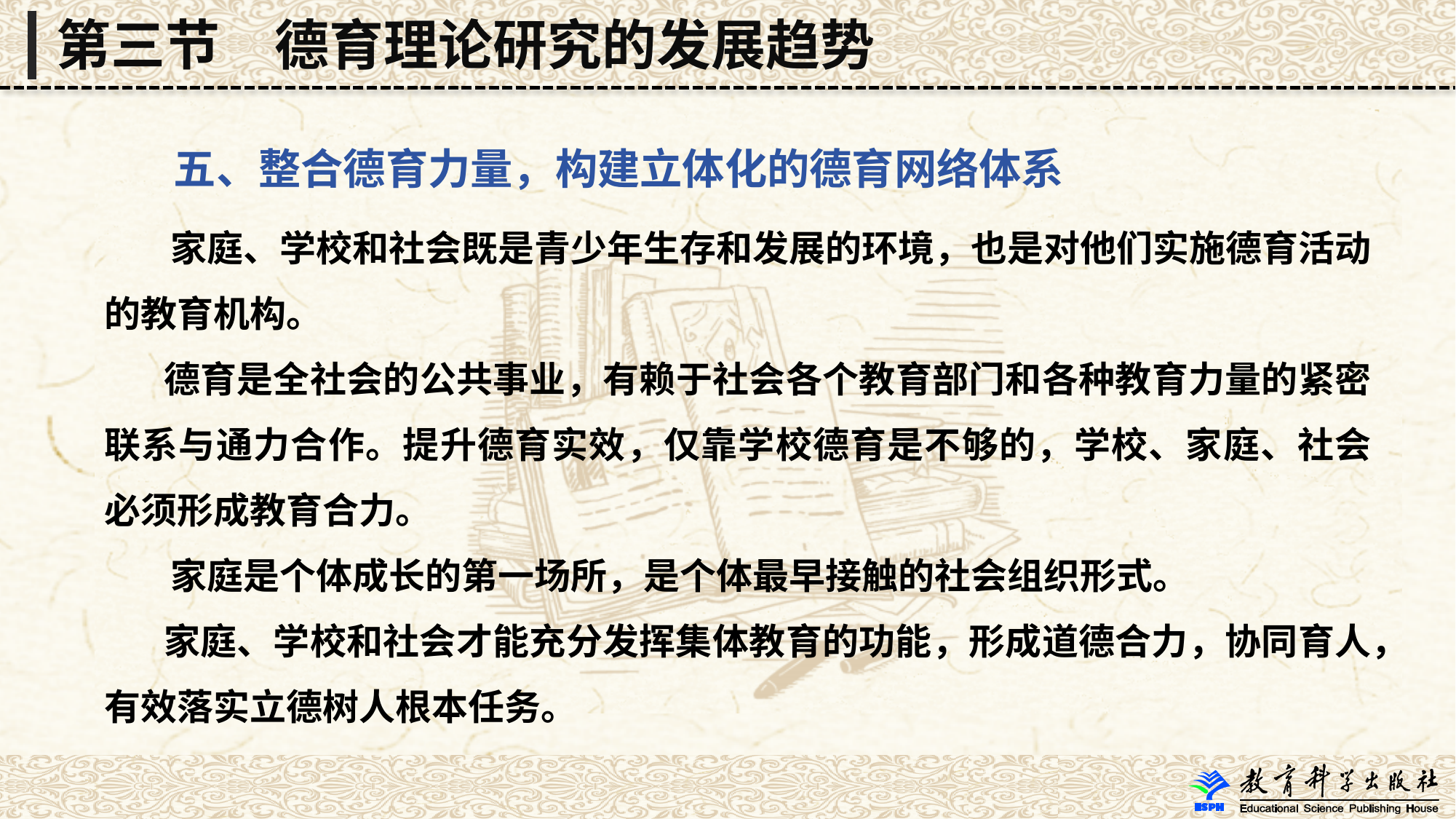

第三节　德育理论研究的发展趋势
         五、整合德育力量，构建立体化的德育网络体系

       家庭、学校和社会既是青少年生存和发展的环境，也是对他们实施德育活动的教育机构。
      德育是全社会的公共事业，有赖于社会各个教育部门和各种教育力量的紧密联系与通力合作。提升德育实效，仅靠学校德育是不够的，学校、家庭、社会必须形成教育合力。
       家庭是个体成长的第一场所，是个体最早接触的社会组织形式。
      家庭、学校和社会才能充分发挥集体教育的功能，形成道德合力，协同育人，有效落实立德树人根本任务。